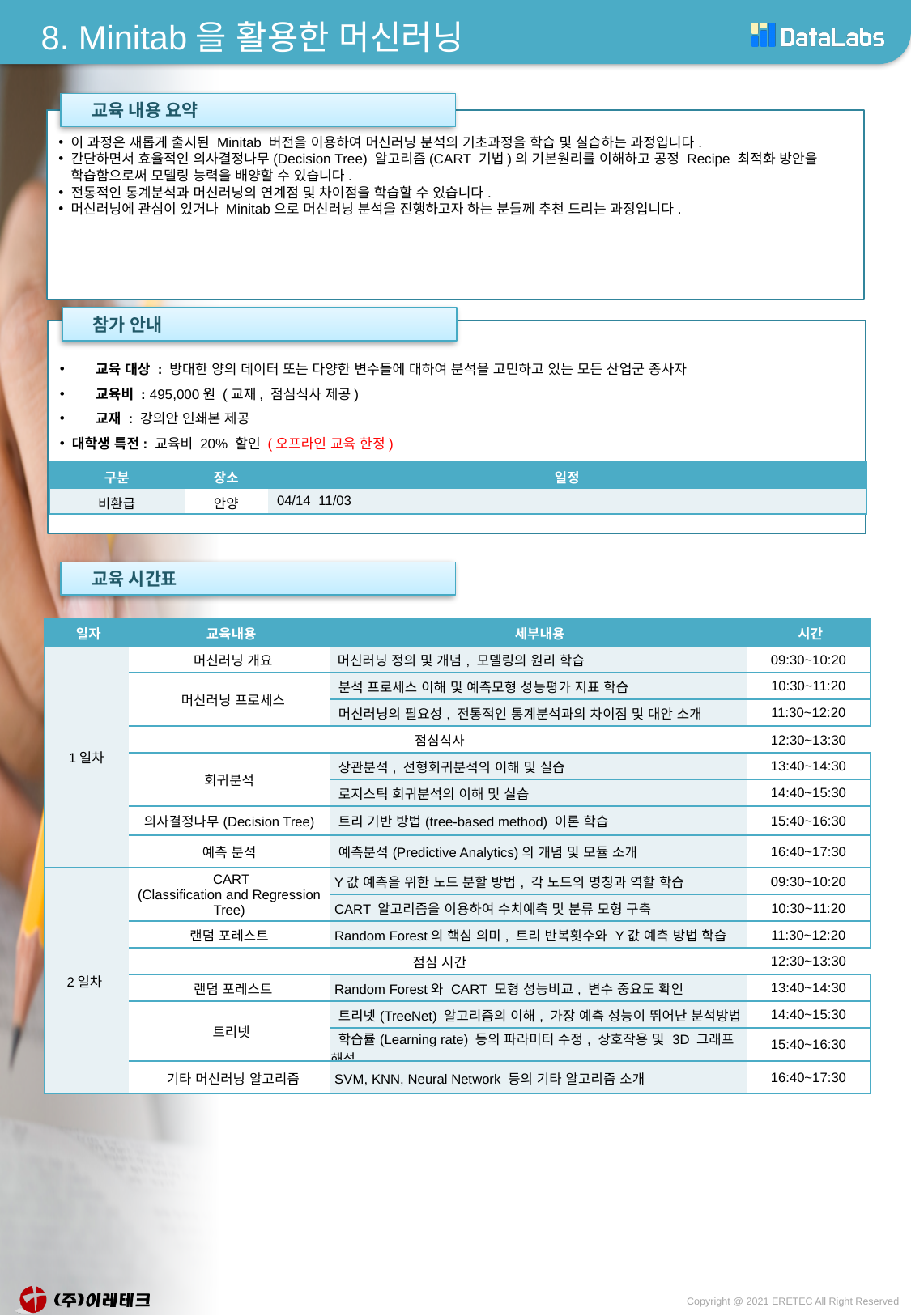

# 8. Minitab을 활용한 머신러닝
   교육 내용 요약

이 과정은 새롭게 출시된 Minitab 버전을 이용하여 머신러닝 분석의 기초과정을 학습 및 실습하는 과정입니다.
간단하면서 효율적인 의사결정나무(Decision Tree) 알고리즘(CART 기법)의 기본원리를 이해하고 공정 Recipe 최적화 방안을 학습함으로써 모델링 능력을 배양할 수 있습니다.
전통적인 통계분석과 머신러닝의 연계점 및 차이점을 학습할 수 있습니다.
머신러닝에 관심이 있거나 Minitab으로 머신러닝 분석을 진행하고자 하는 분들께 추천 드리는 과정입니다.
   참가 안내

 교육 대상 : 방대한 양의 데이터 또는 다양한 변수들에 대하여 분석을 고민하고 있는 모든 산업군 종사자
 교육비 : 495,000원 (교재, 점심식사 제공)
 교재 : 강의안 인쇄본 제공
대학생 특전: 교육비 20% 할인 (오프라인 교육 한정)

| 구분 | 장소 | 일정 |
| --- | --- | --- |
| 비환급 | 안양 | 04/14 11/03 |
   교육 시간표
| 일자 | 교육내용 | 세부내용 | 시간 |
| --- | --- | --- | --- |
| 1일차 | 머신러닝 개요 | 머신러닝 정의 및 개념, 모델링의 원리 학습 | 09:30~10:20 |
|  | 머신러닝 프로세스 | 분석 프로세스 이해 및 예측모형 성능평가 지표 학습 | 10:30~11:20 |
|  |  | 머신러닝의 필요성, 전통적인 통계분석과의 차이점 및 대안 소개 | 11:30~12:20 |
|  | 점심식사 |  | 12:30~13:30 |
|  | 회귀분석 | 상관분석, 선형회귀분석의 이해 및 실습 | 13:40~14:30 |
|  |  | 로지스틱 회귀분석의 이해 및 실습 | 14:40~15:30 |
|  | 의사결정나무(Decision Tree) | 트리 기반 방법(tree-based method) 이론 학습 | 15:40~16:30 |
|  | 예측 분석 | 예측분석(Predictive Analytics)의 개념 및 모듈 소개 | 16:40~17:30 |
| 2일차 | CART (Classification and Regression Tree) | Y값 예측을 위한 노드 분할 방법, 각 노드의 명칭과 역할 학습 | 09:30~10:20 |
|  |  | CART 알고리즘을 이용하여 수치예측 및 분류 모형 구축 | 10:30~11:20 |
|  | 랜덤 포레스트 | Random Forest의 핵심 의미, 트리 반복횟수와 Y값 예측 방법 학습 | 11:30~12:20 |
|  | 점심 시간 |  | 12:30~13:30 |
|  | 랜덤 포레스트 | Random Forest와 CART 모형 성능비교, 변수 중요도 확인 | 13:40~14:30 |
|  | 트리넷 | 트리넷(TreeNet) 알고리즘의 이해, 가장 예측 성능이 뛰어난 분석방법 | 14:40~15:30 |
|  |  | 학습률(Learning rate) 등의 파라미터 수정, 상호작용 및 3D 그래프 해석 | 15:40~16:30 |
|  | 기타 머신러닝 알고리즘 | SVM, KNN, Neural Network 등의 기타 알고리즘 소개 | 16:40~17:30 |